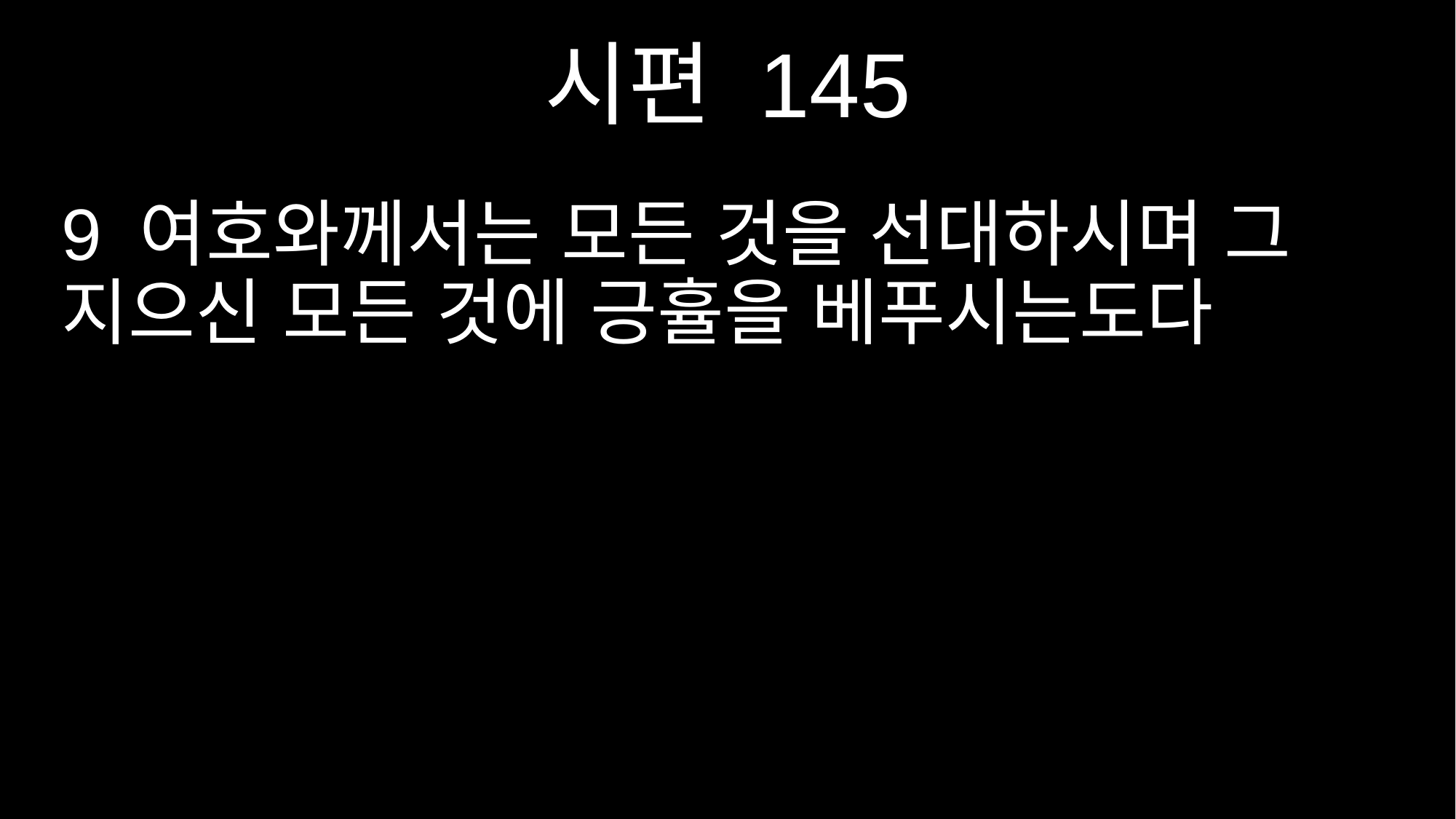

시편 145
9 여호와께서는 모든 것을 선대하시며 그 지으신 모든 것에 긍휼을 베푸시는도다